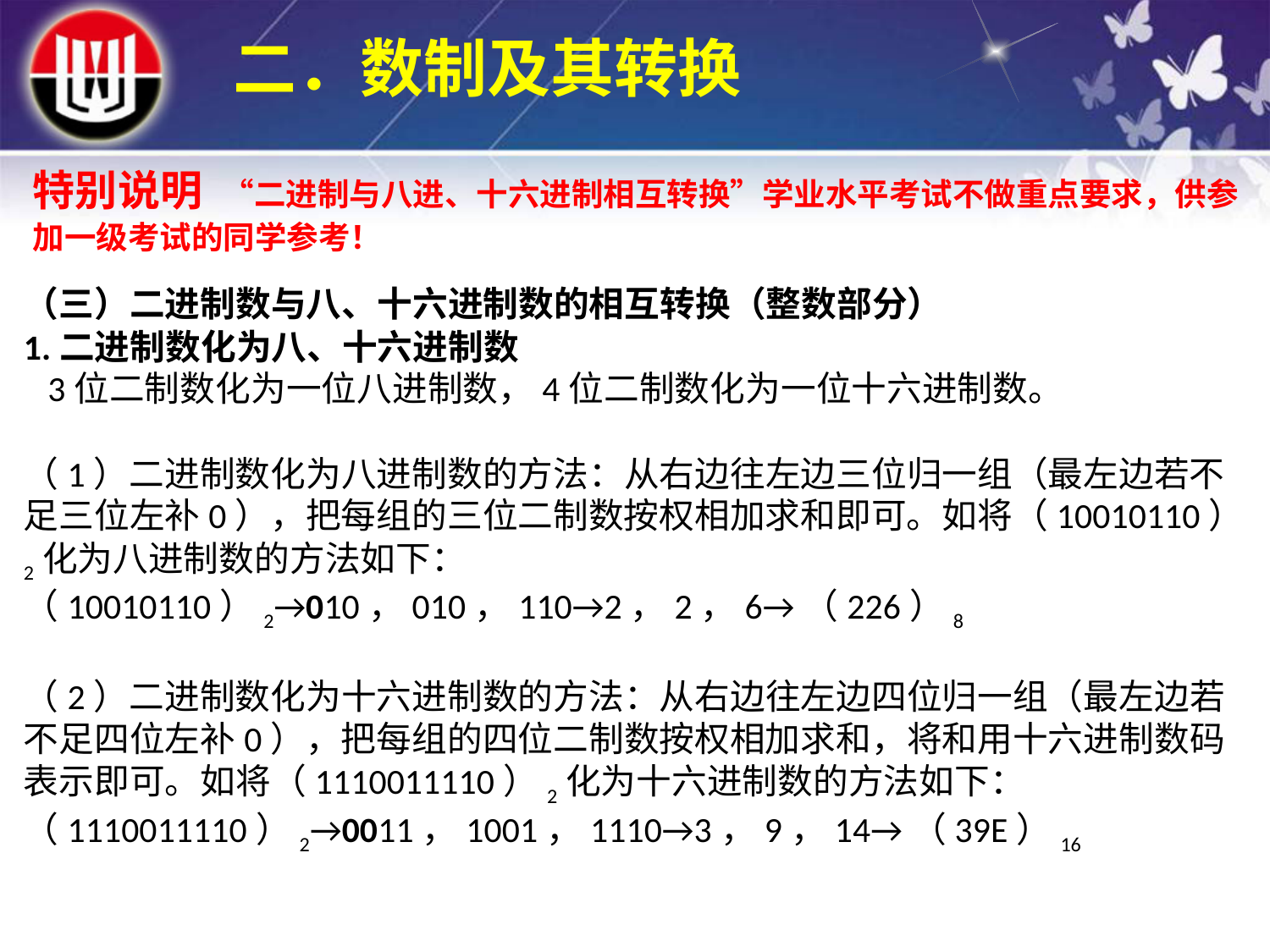

二．数制及其转换
特别说明  “二进制与八进、十六进制相互转换”学业水平考试不做重点要求，供参加一级考试的同学参考！
（三）二进制数与八、十六进制数的相互转换（整数部分）
1.二进制数化为八、十六进制数
   3位二制数化为一位八进制数，4位二制数化为一位十六进制数。

（1）二进制数化为八进制数的方法：从右边往左边三位归一组（最左边若不足三位左补0），把每组的三位二制数按权相加求和即可。如将（10010110）2化为八进制数的方法如下：
（10010110）2→010，010，110→2，2，6→（226）8

（2）二进制数化为十六进制数的方法：从右边往左边四位归一组（最左边若不足四位左补0），把每组的四位二制数按权相加求和，将和用十六进制数码表示即可。如将（1110011110）2化为十六进制数的方法如下：
（1110011110）2→0011，1001，1110→3，9，14→（39E）16